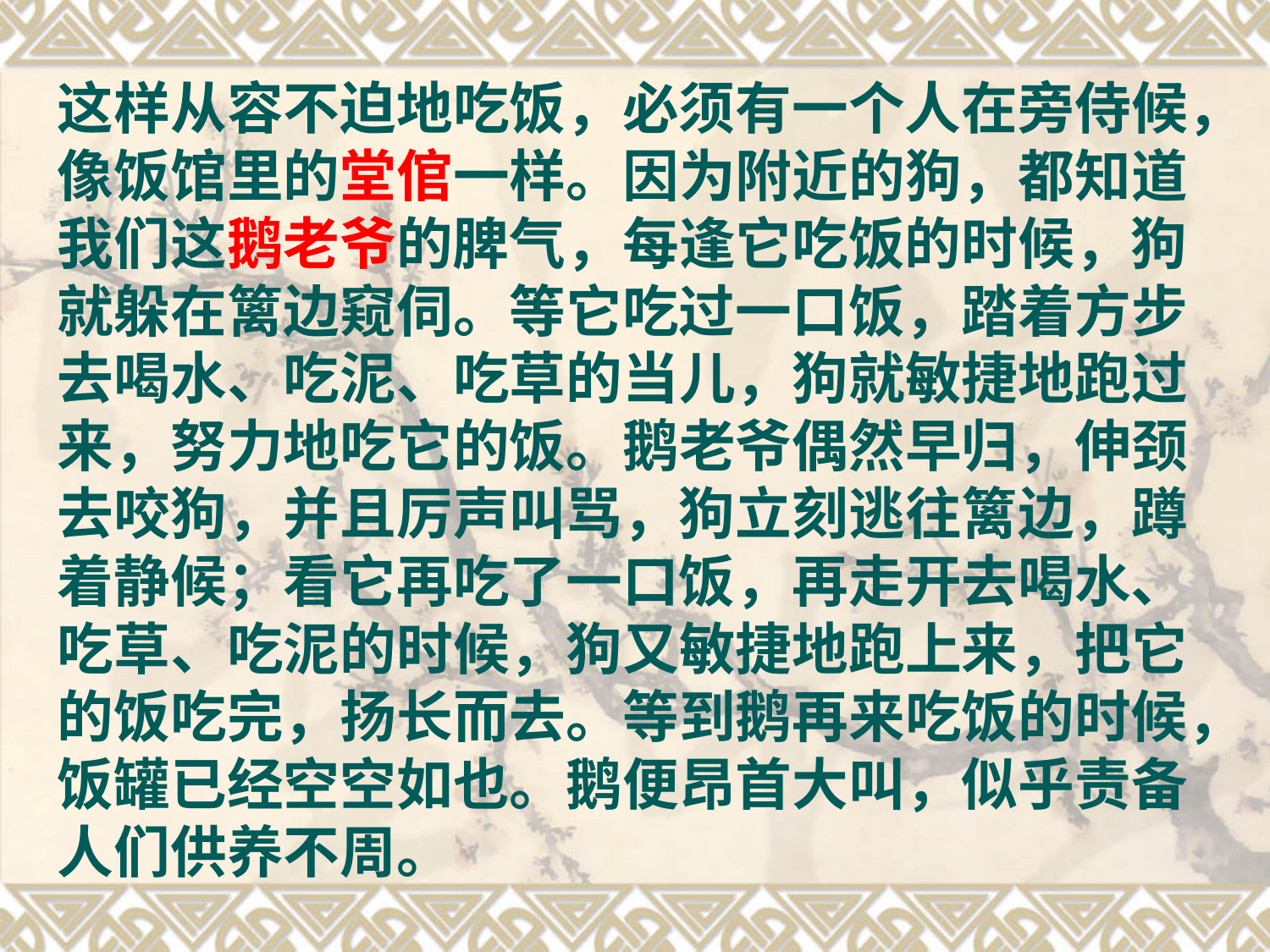

这样从容不迫地吃饭，必须有一个人在旁侍候，像饭馆里的堂倌一样。因为附近的狗，都知道我们这鹅老爷的脾气，每逢它吃饭的时候，狗就躲在篱边窥伺。等它吃过一口饭，踏着方步去喝水、吃泥、吃草的当儿，狗就敏捷地跑过来，努力地吃它的饭。鹅老爷偶然早归，伸颈去咬狗，并且厉声叫骂，狗立刻逃往篱边，蹲着静候；看它再吃了一口饭，再走开去喝水、吃草、吃泥的时候，狗又敏捷地跑上来，把它的饭吃完，扬长而去。等到鹅再来吃饭的时候，饭罐已经空空如也。鹅便昂首大叫，似乎责备人们供养不周。